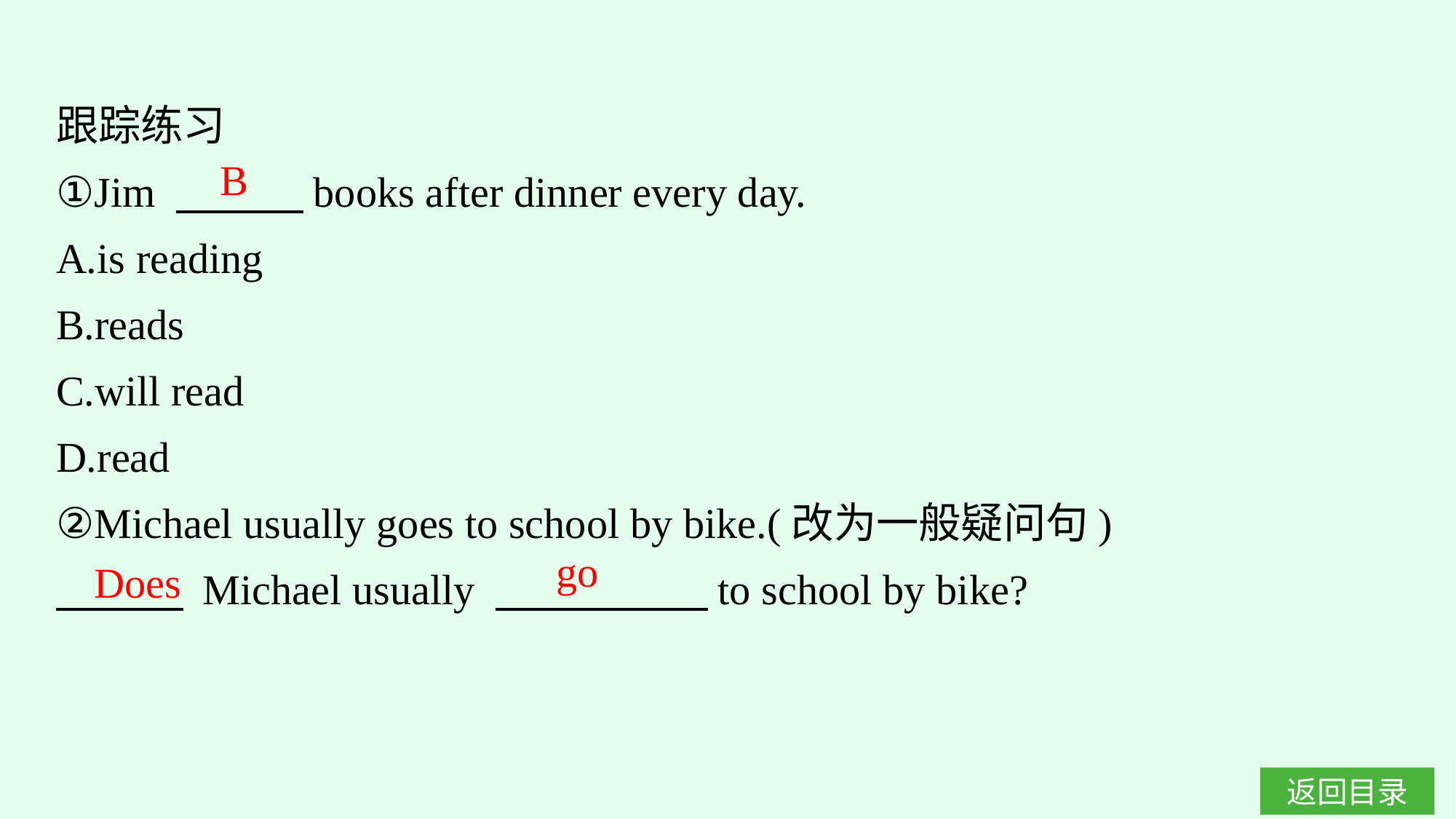

跟踪练习
①Jim 　　　books after dinner every day.
A.is reading
B.reads
C.will read
D.read
②Michael usually goes to school by bike.(改为一般疑问句)
　　　 Michael usually 　　　　　to school by bike?
B
go
Does